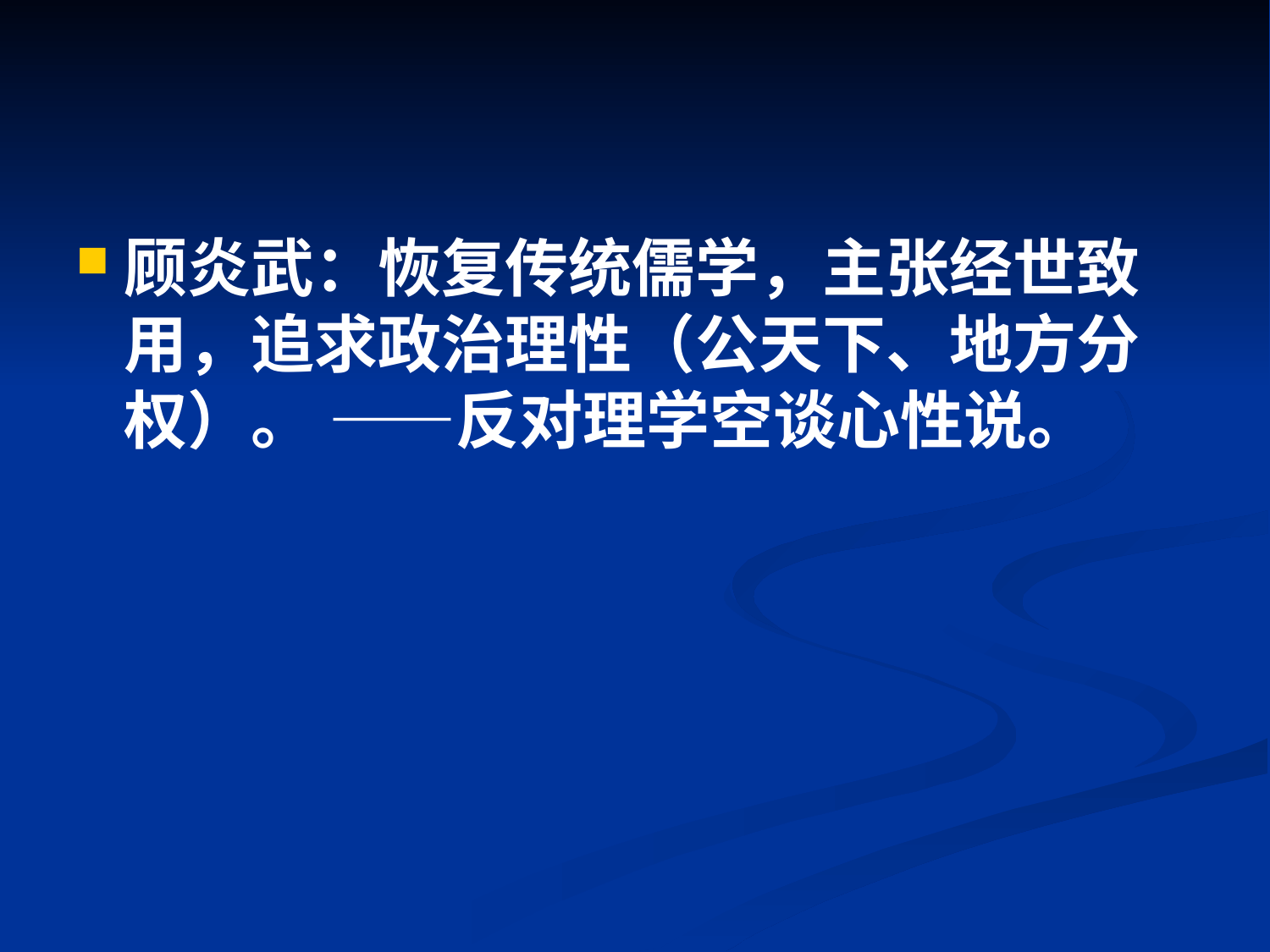

顾炎武：恢复传统儒学，主张经世致用，追求政治理性（公天下、地方分权）。 ——反对理学空谈心性说。